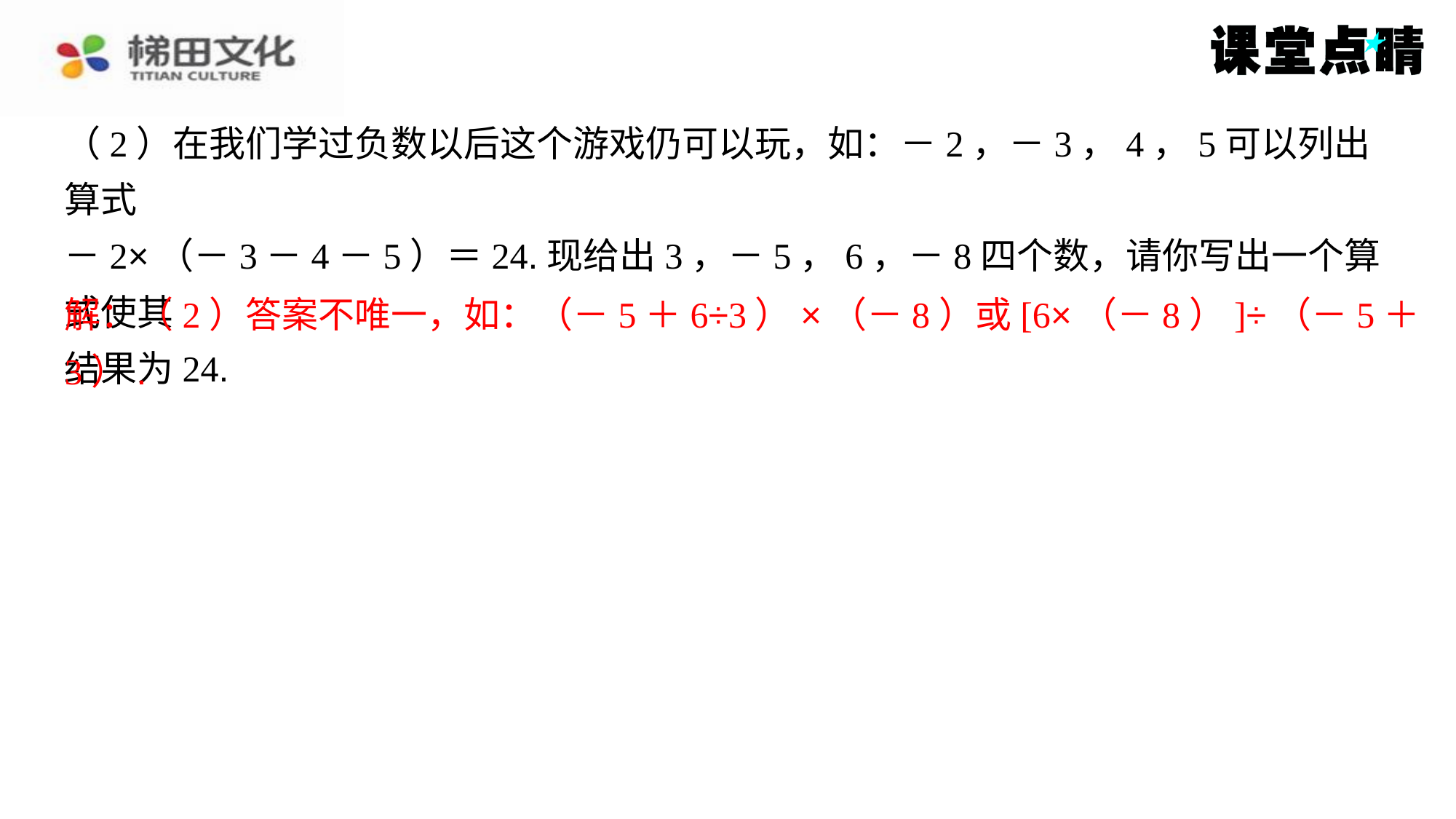

（2）在我们学过负数以后这个游戏仍可以玩，如：－2，－3，4，5可以列出算式
－2×（－3－4－5）＝24.现给出3，－5，6，－8四个数，请你写出一个算式使其
结果为24.
解：（2）答案不唯一，如：（－5＋6÷3）×（－8）或[6×（－8）]÷（－5＋
解：（2）答案不唯一，如：（－5＋6÷3）×（－8）或[6×（－8）]÷（－5＋
3）.
3）.